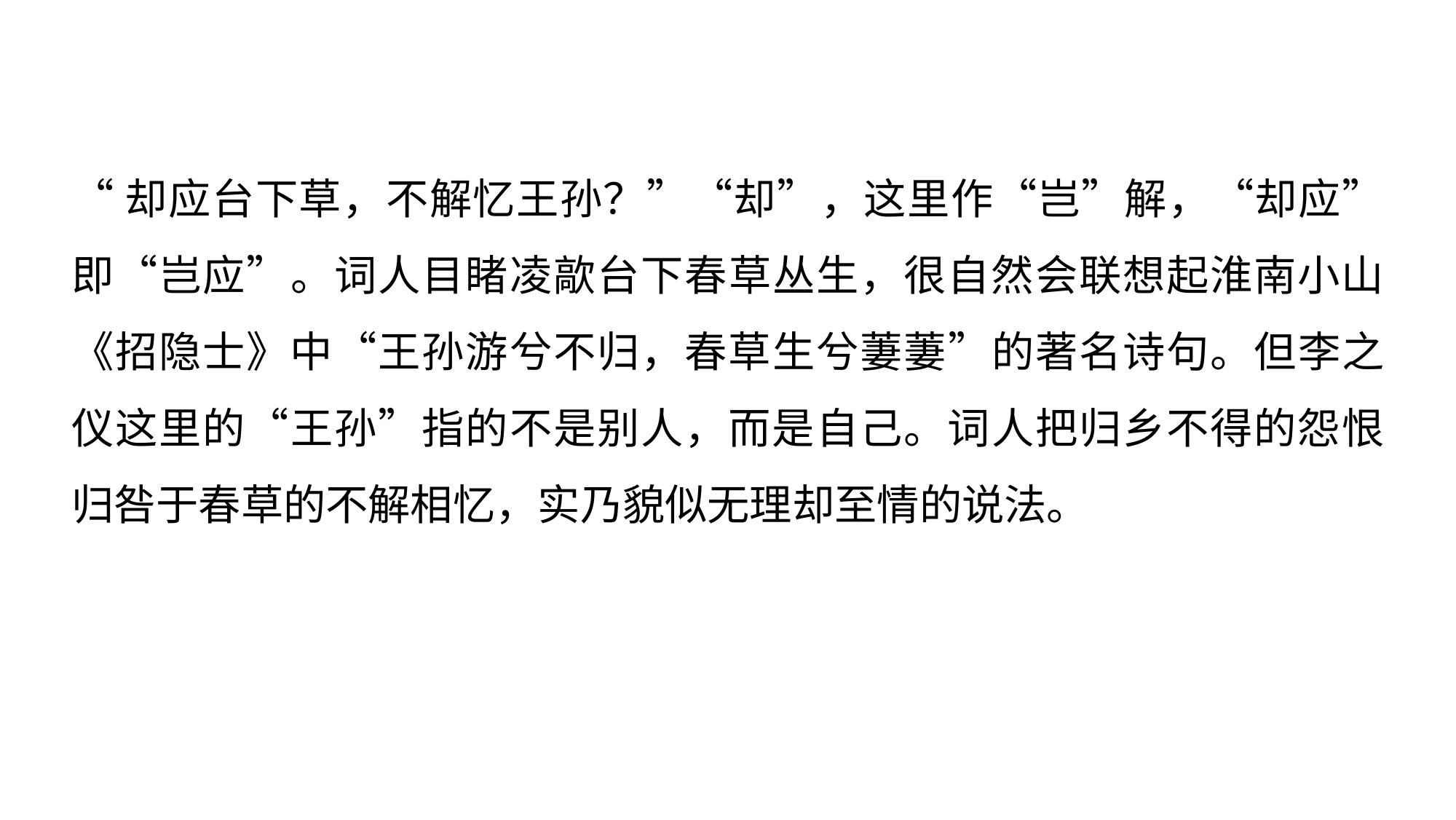

“却应台下草，不解忆王孙？”“却”，这里作“岂”解，“却应”即“岂应”。词人目睹凌歊台下春草丛生，很自然会联想起淮南小山《招隐士》中“王孙游兮不归，春草生兮萋萋”的著名诗句。但李之仪这里的“王孙”指的不是别人，而是自己。词人把归乡不得的怨恨归咎于春草的不解相忆，实乃貌似无理却至情的说法。